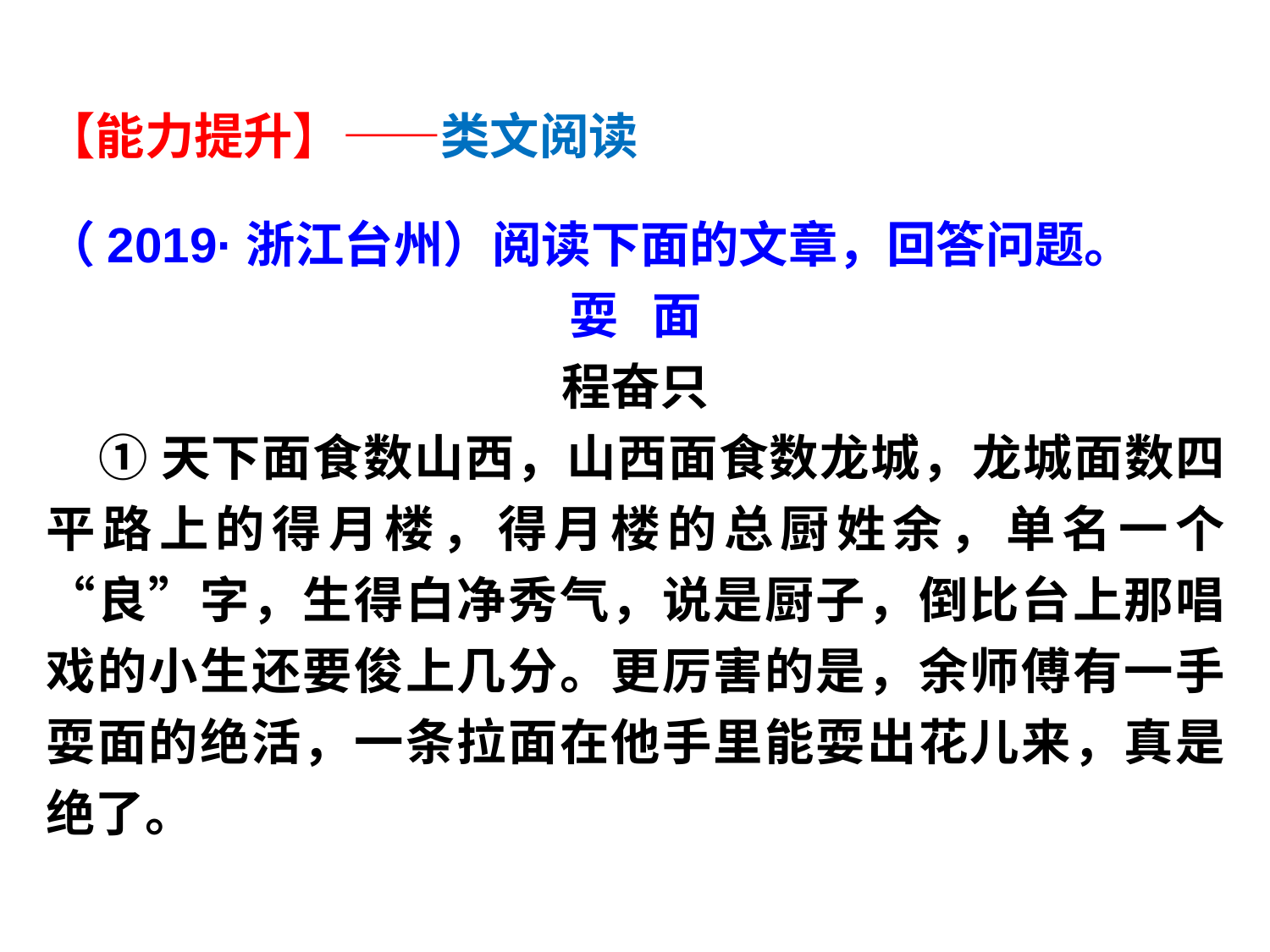

【能力提升】——类文阅读
（2019·浙江台州）阅读下面的文章，回答问题。
耍   面
程奋只
    ①天下面食数山西，山西面食数龙城，龙城面数四平路上的得月楼，得月楼的总厨姓余，单名一个“良”字，生得白净秀气，说是厨子，倒比台上那唱戏的小生还要俊上几分。更厉害的是，余师傅有一手耍面的绝活，一条拉面在他手里能耍出花儿来，真是绝了。